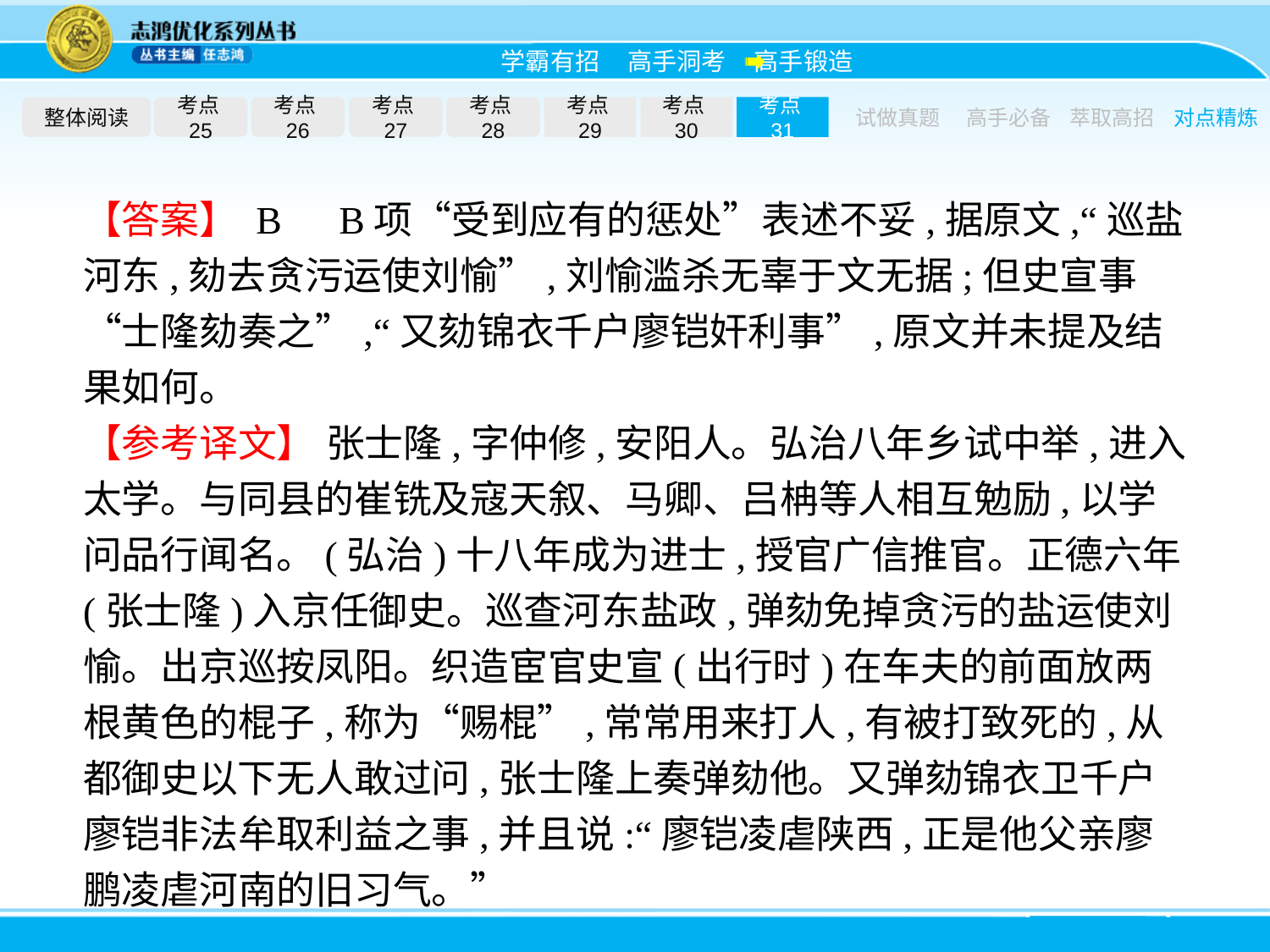

整体阅读
考点25
考点26
考点27
考点28
考点29
考点30
考点31
试做真题
高手必备
萃取高招
对点精炼
【答案】 B　B项“受到应有的惩处”表述不妥,据原文,“巡盐河东,劾去贪污运使刘愉”,刘愉滥杀无辜于文无据;但史宣事“士隆劾奏之”,“又劾锦衣千户廖铠奸利事”,原文并未提及结果如何。
【参考译文】 张士隆,字仲修,安阳人。弘治八年乡试中举,进入太学。与同县的崔铣及寇天叙、马卿、吕柟等人相互勉励,以学问品行闻名。(弘治)十八年成为进士,授官广信推官。正德六年(张士隆)入京任御史。巡查河东盐政,弹劾免掉贪污的盐运使刘愉。出京巡按凤阳。织造宦官史宣(出行时)在车夫的前面放两根黄色的棍子,称为“赐棍”,常常用来打人,有被打致死的,从都御史以下无人敢过问,张士隆上奏弹劾他。又弹劾锦衣卫千户廖铠非法牟取利益之事,并且说:“廖铠凌虐陕西,正是他父亲廖鹏凌虐河南的旧习气。”